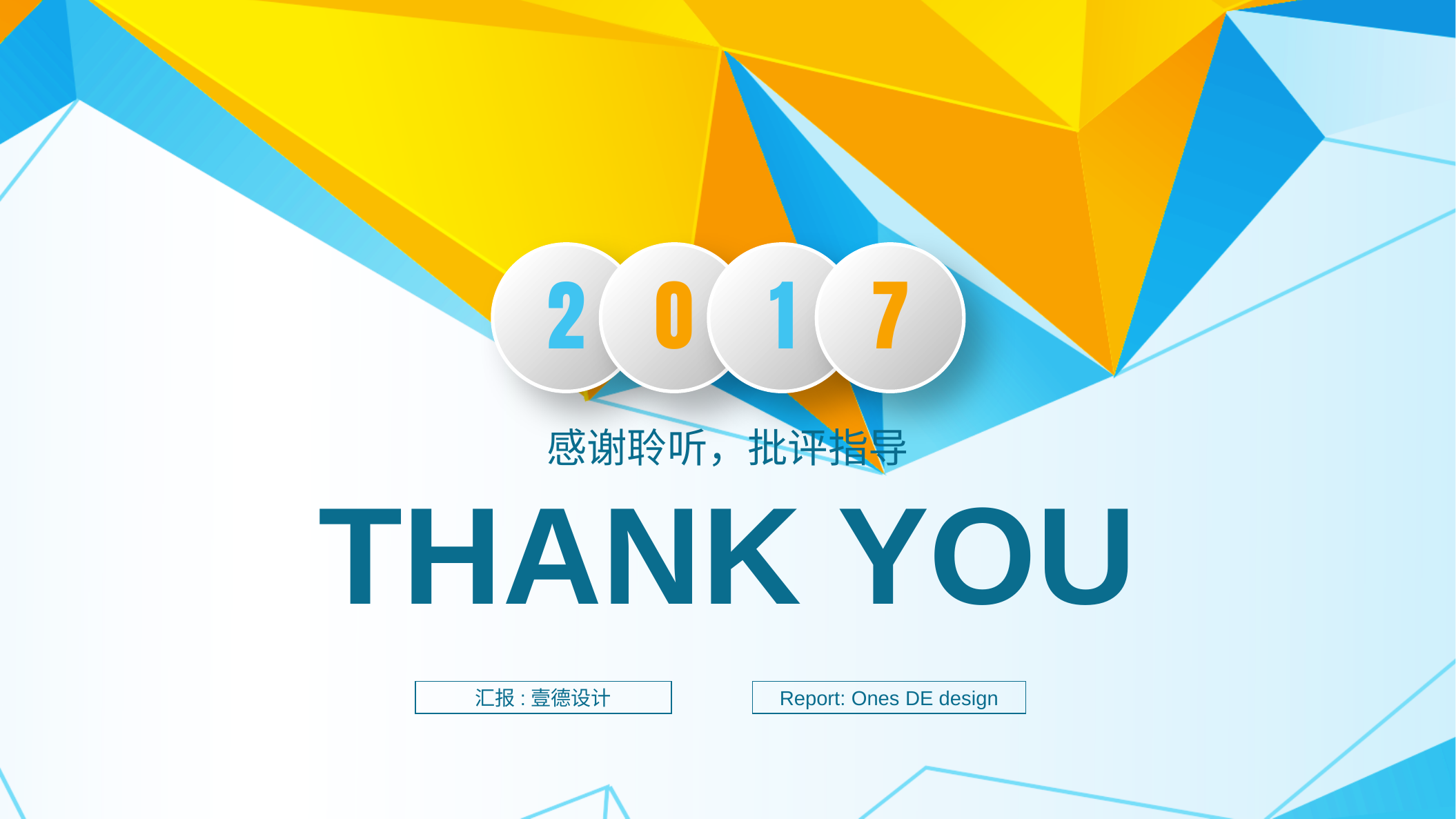

2
0
1
7
感谢聆听，批评指导
THANK YOU
汇报:壹德设计
Report: Ones DE design